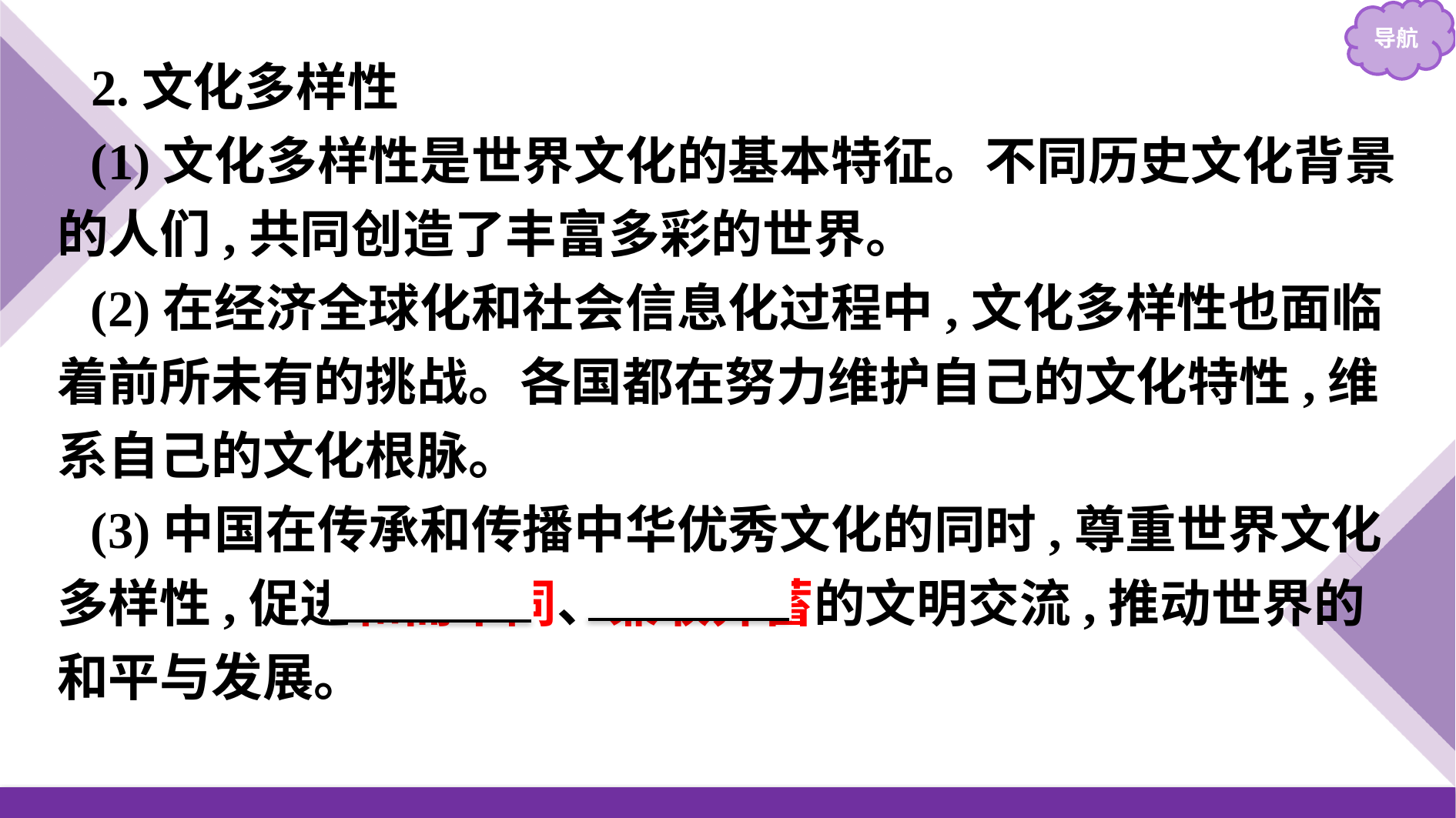

2.文化多样性
(1)文化多样性是世界文化的基本特征。不同历史文化背景的人们,共同创造了丰富多彩的世界。
(2)在经济全球化和社会信息化过程中,文化多样性也面临着前所未有的挑战。各国都在努力维护自己的文化特性,维系自己的文化根脉。
(3)中国在传承和传播中华优秀文化的同时,尊重世界文化多样性,促进和而不同、兼收并蓄的文明交流,推动世界的和平与发展。